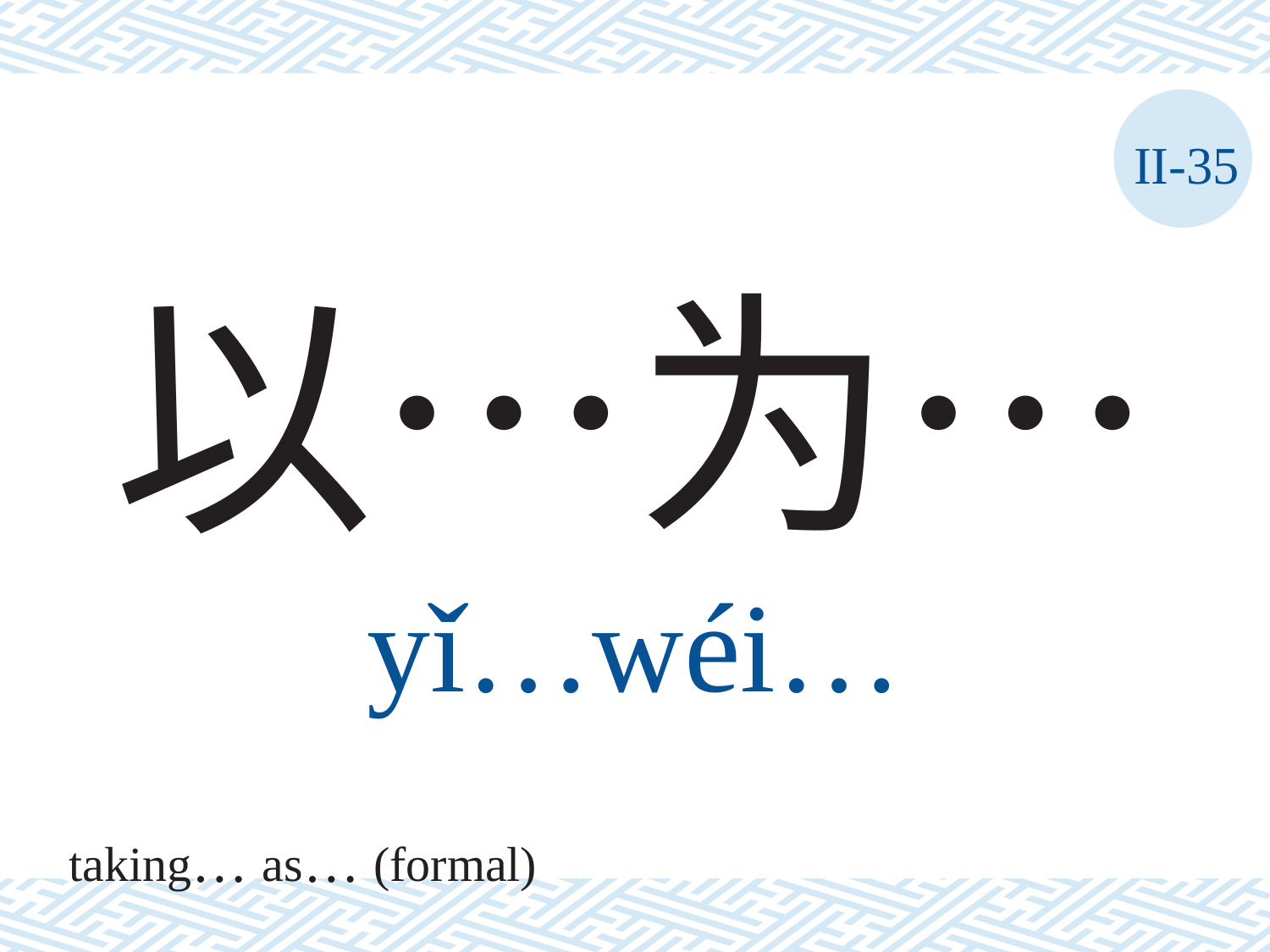

II-35
# 以…为… yǐ…wéi…
taking… as… (formal)